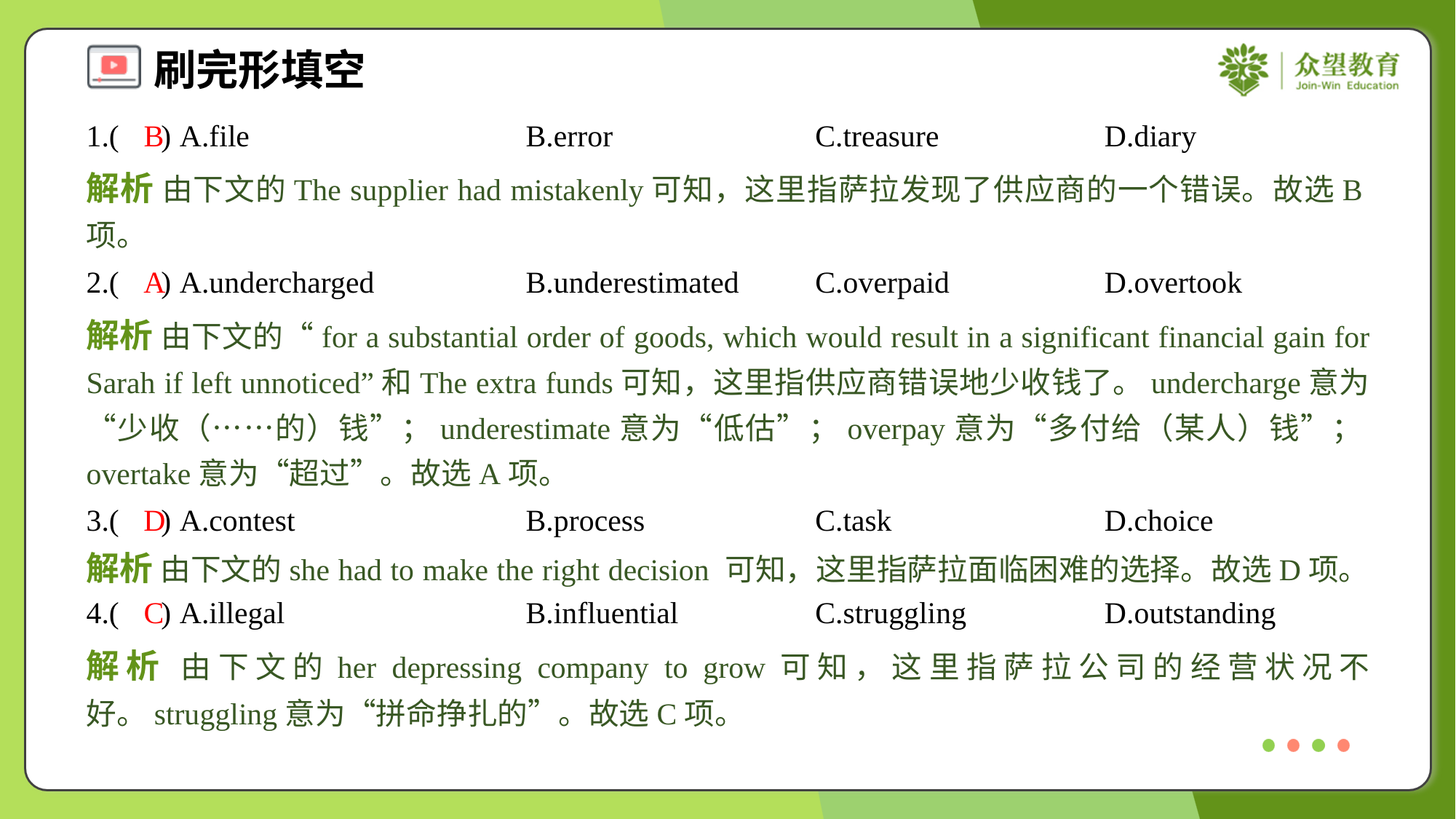

1.(     ) A.file	B.error	C.treasure	D.diary
B
解析 由下文的The supplier had mistakenly可知，这里指萨拉发现了供应商的一个错误。故选B项。
2.(     ) A.undercharged	B.underestimated	C.overpaid	D.overtook
A
解析 由下文的“for a substantial order of goods, which would result in a significant financial gain for Sarah if left unnoticed”和The extra funds可知，这里指供应商错误地少收钱了。undercharge意为“少收（……的）钱”；underestimate意为“低估”；overpay意为“多付给（某人）钱”；overtake意为“超过”。故选A项。
3.(     ) A.contest	B.process	C.task	D.choice
D
解析 由下文的she had to make the right decision 可知，这里指萨拉面临困难的选择。故选D项。
4.(     ) A.illegal	B.influential	C.struggling	D.outstanding
C
解析 由下文的her depressing company to grow可知，这里指萨拉公司的经营状况不好。struggling意为“拼命挣扎的”。故选C项。